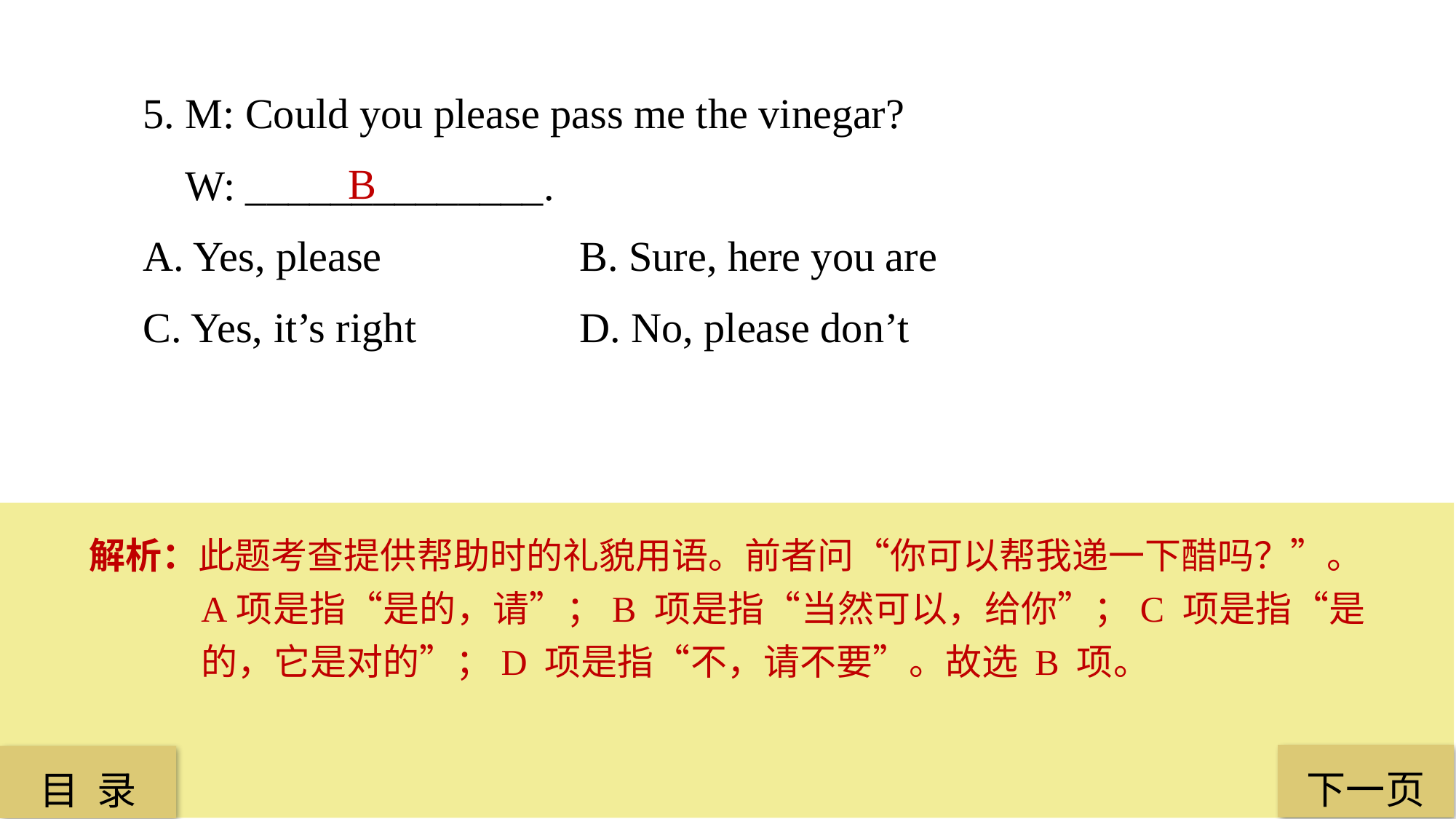

5. M: Could you please pass me the vinegar?
    W: ______________.
A. Yes, please 		B. Sure, here you are
C. Yes, it’s right 		D. No, please don’t
 B
解析：此题考查提供帮助时的礼貌用语。前者问“你可以帮我递一下醋吗？”。A项是指“是的，请”；B 项是指“当然可以，给你”；C 项是指“是的，它是对的”；D 项是指“不，请不要”。故选 B 项。